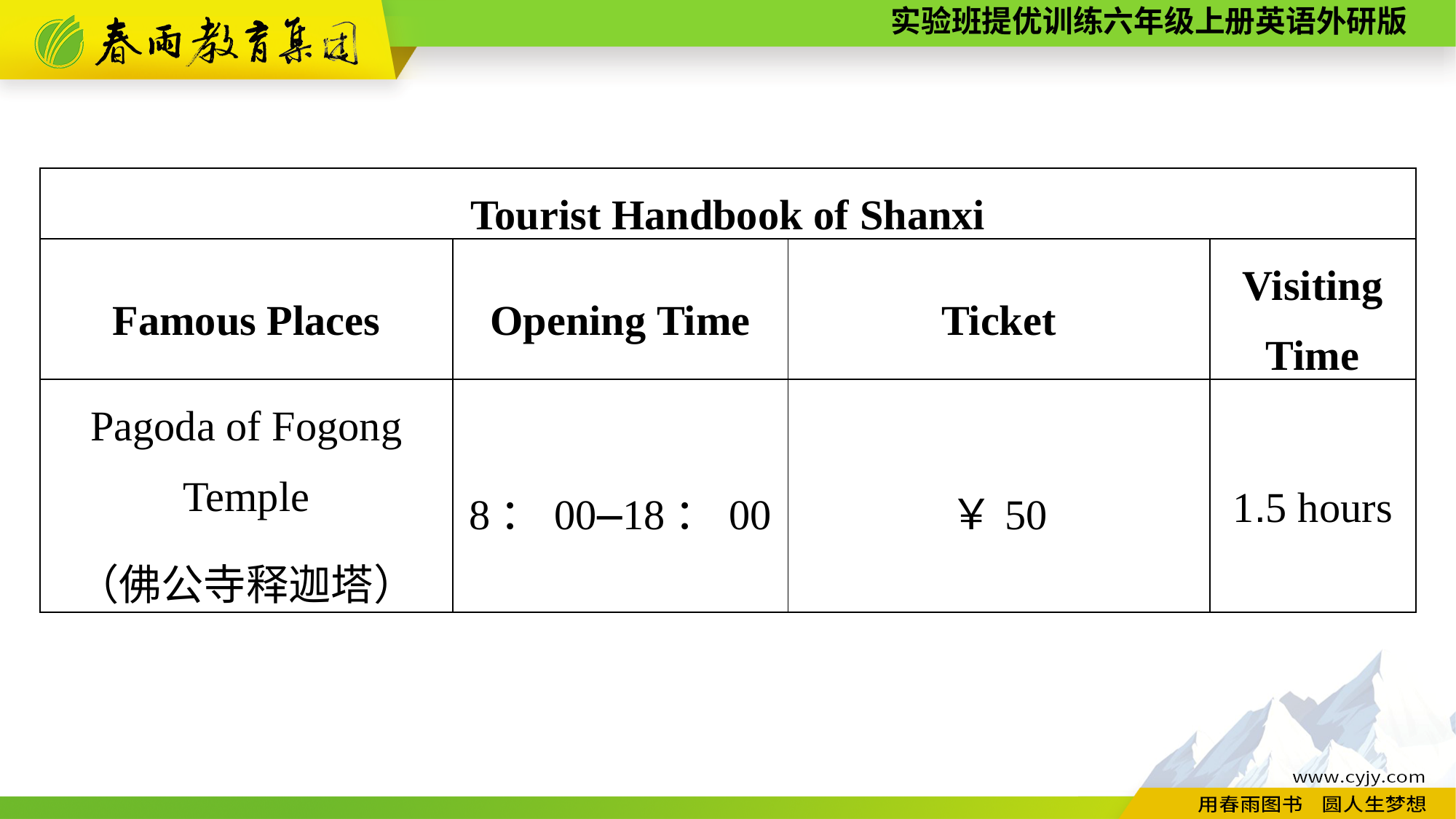

| Tourist Handbook of Shanxi |  |  |  |
| --- | --- | --- | --- |
| Famous Places | Opening Time | Ticket | Visiting Time |
| Pagoda of Fogong Temple （佛公寺释迦塔） | 8：00—18：00 | ￥50 | 1.5 hours |